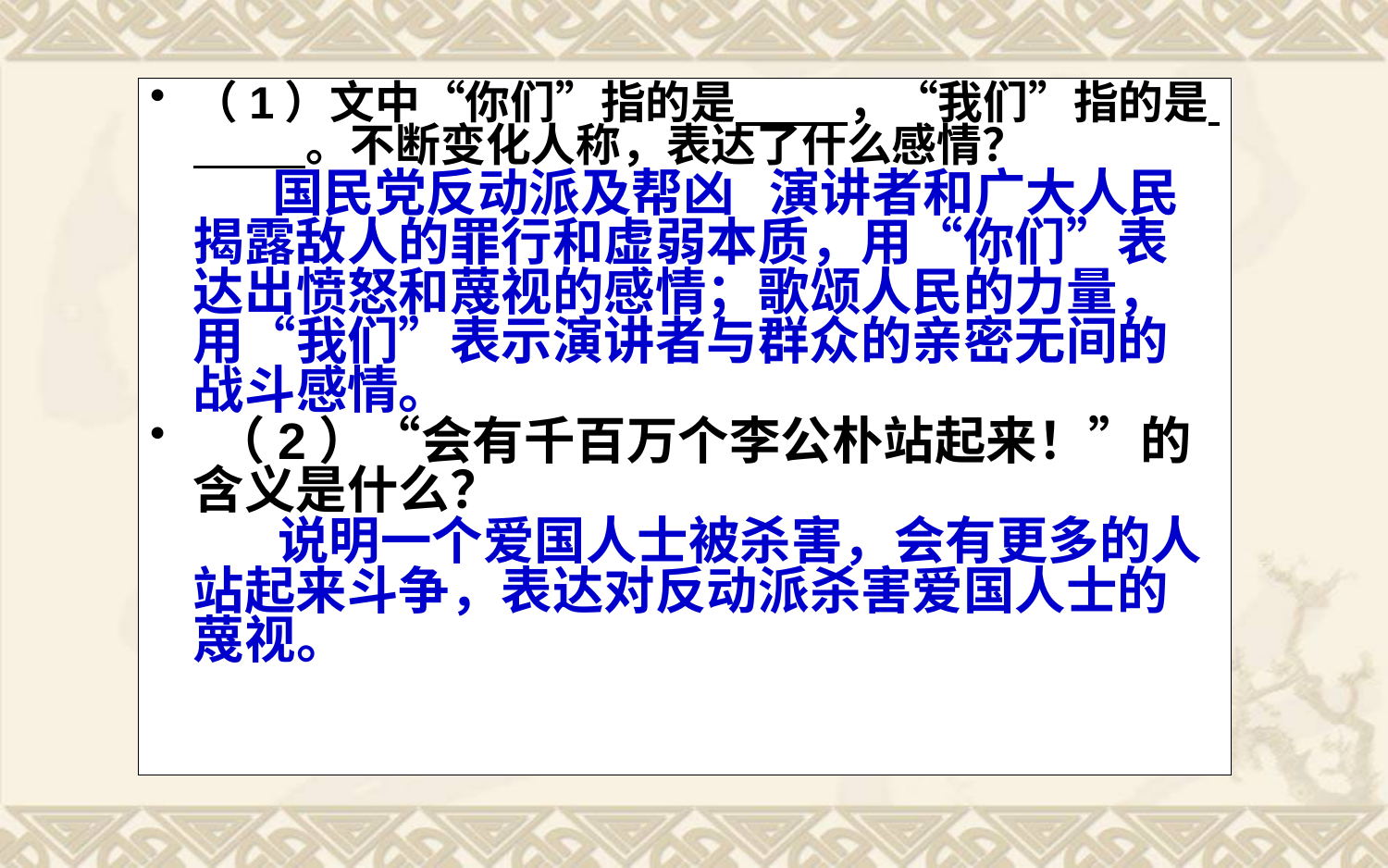

#
（1）文中“你们”指的是           ，“我们”指的是             。不断变化人称，表达了什么感情？
          国民党反动派及帮凶   演讲者和广大人民 揭露敌人的罪行和虚弱本质，用“你们”表达出愤怒和蔑视的感情；歌颂人民的力量，用“我们”表示演讲者与群众的亲密无间的战斗感情。
 （2）“会有千百万个李公朴站起来！”的含义是什么？
          说明一个爱国人士被杀害，会有更多的人站起来斗争，表达对反动派杀害爱国人士的蔑视。